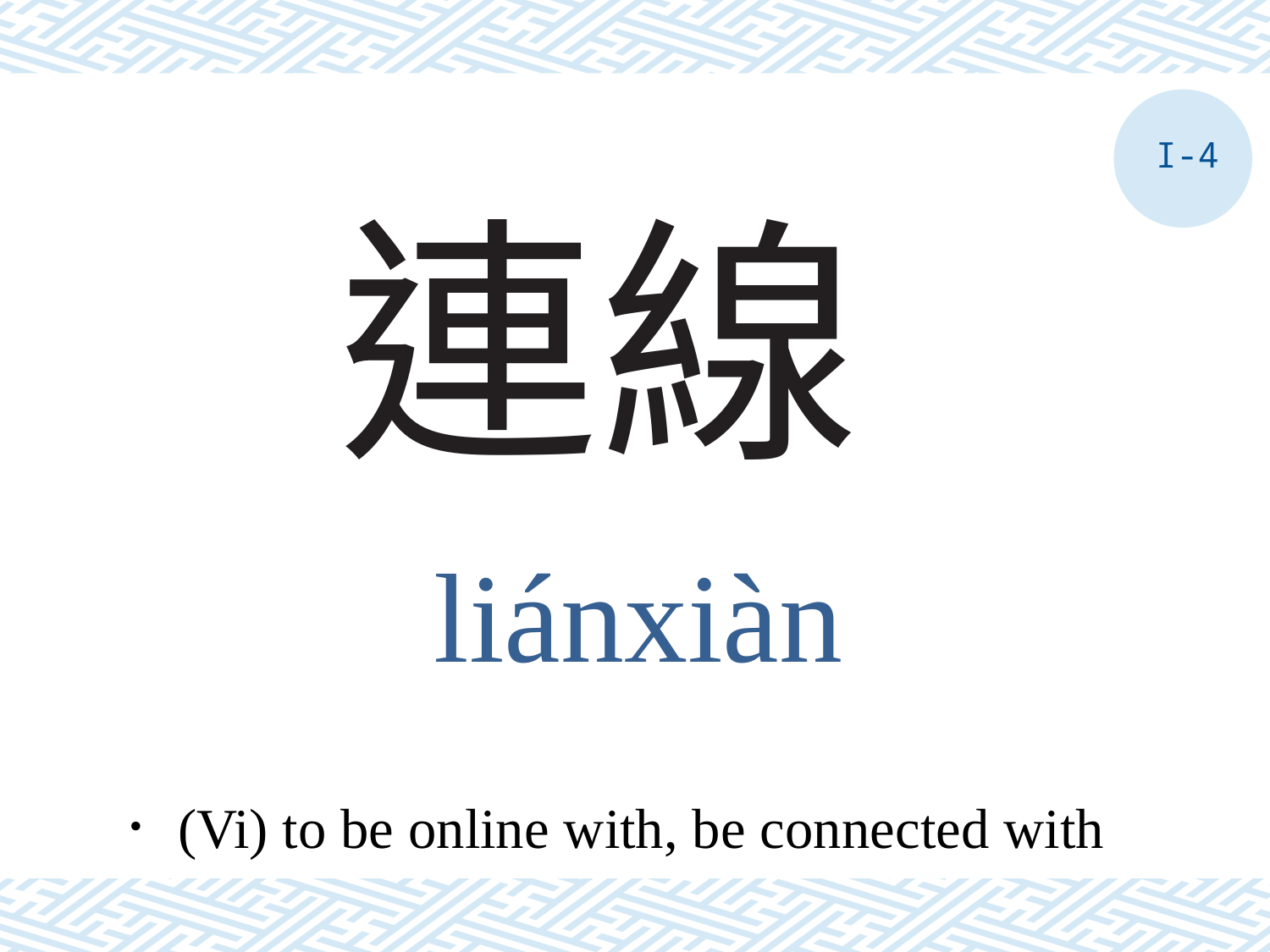

I-4

# 連線
liánxiàn
．(Vi) to be online with, be connected with